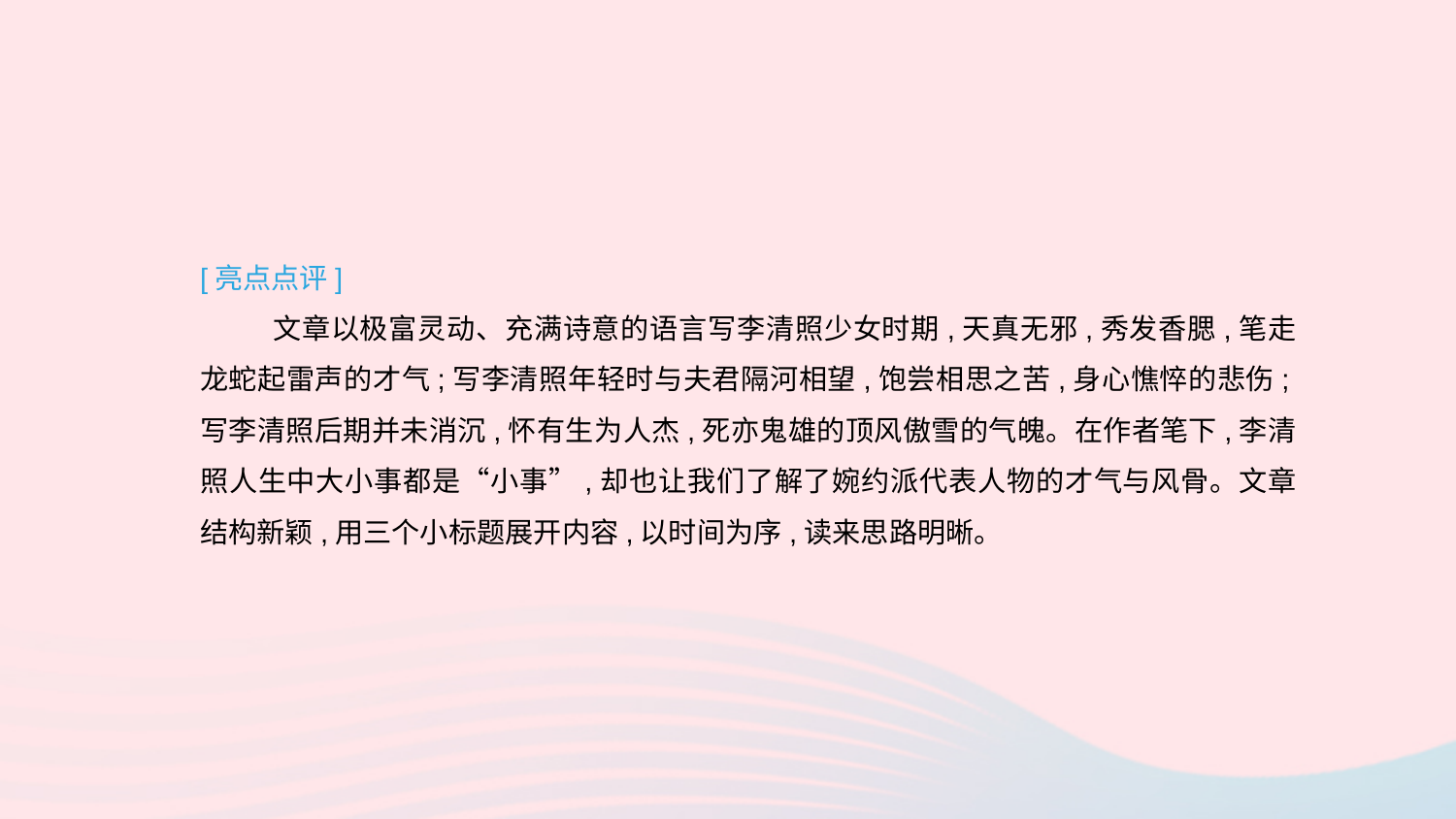

[亮点点评]
文章以极富灵动、充满诗意的语言写李清照少女时期,天真无邪,秀发香腮,笔走龙蛇起雷声的才气;写李清照年轻时与夫君隔河相望,饱尝相思之苦,身心憔悴的悲伤;写李清照后期并未消沉,怀有生为人杰,死亦鬼雄的顶风傲雪的气魄。在作者笔下,李清照人生中大小事都是“小事”,却也让我们了解了婉约派代表人物的才气与风骨。文章结构新颖,用三个小标题展开内容,以时间为序,读来思路明晰。